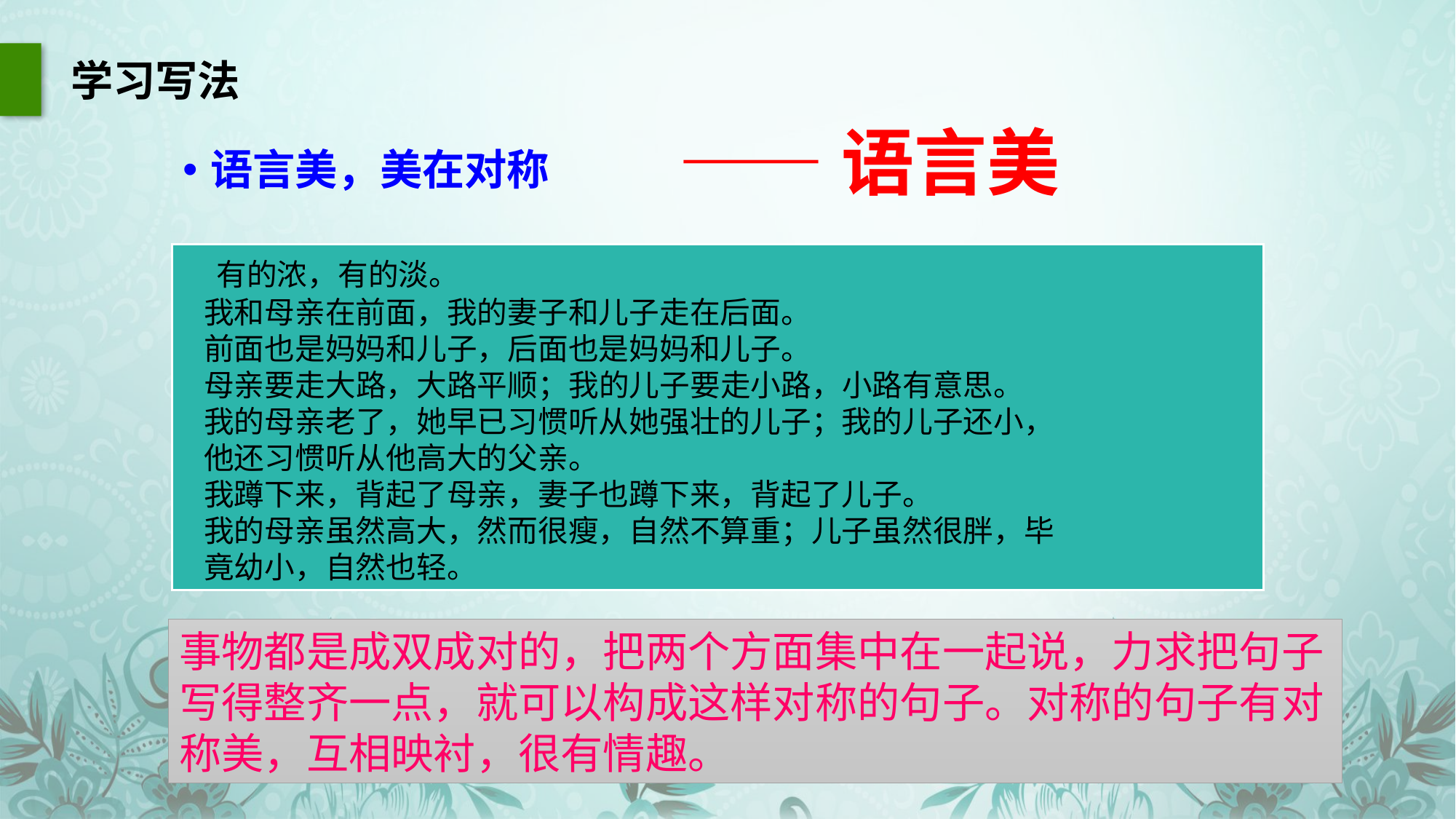

学习写法
# ——语言美
语言美，美在对称

   有的浓，有的淡。
  我和母亲在前面，我的妻子和儿子走在后面。
  前面也是妈妈和儿子，后面也是妈妈和儿子。
  母亲要走大路，大路平顺；我的儿子要走小路，小路有意思。
  我的母亲老了，她早已习惯听从她强壮的儿子；我的儿子还小，
  他还习惯听从他高大的父亲。
  我蹲下来，背起了母亲，妻子也蹲下来，背起了儿子。
  我的母亲虽然高大，然而很瘦，自然不算重；儿子虽然很胖，毕
  竟幼小，自然也轻。
事物都是成双成对的，把两个方面集中在一起说，力求把句子写得整齐一点，就可以构成这样对称的句子。对称的句子有对称美，互相映衬，很有情趣。